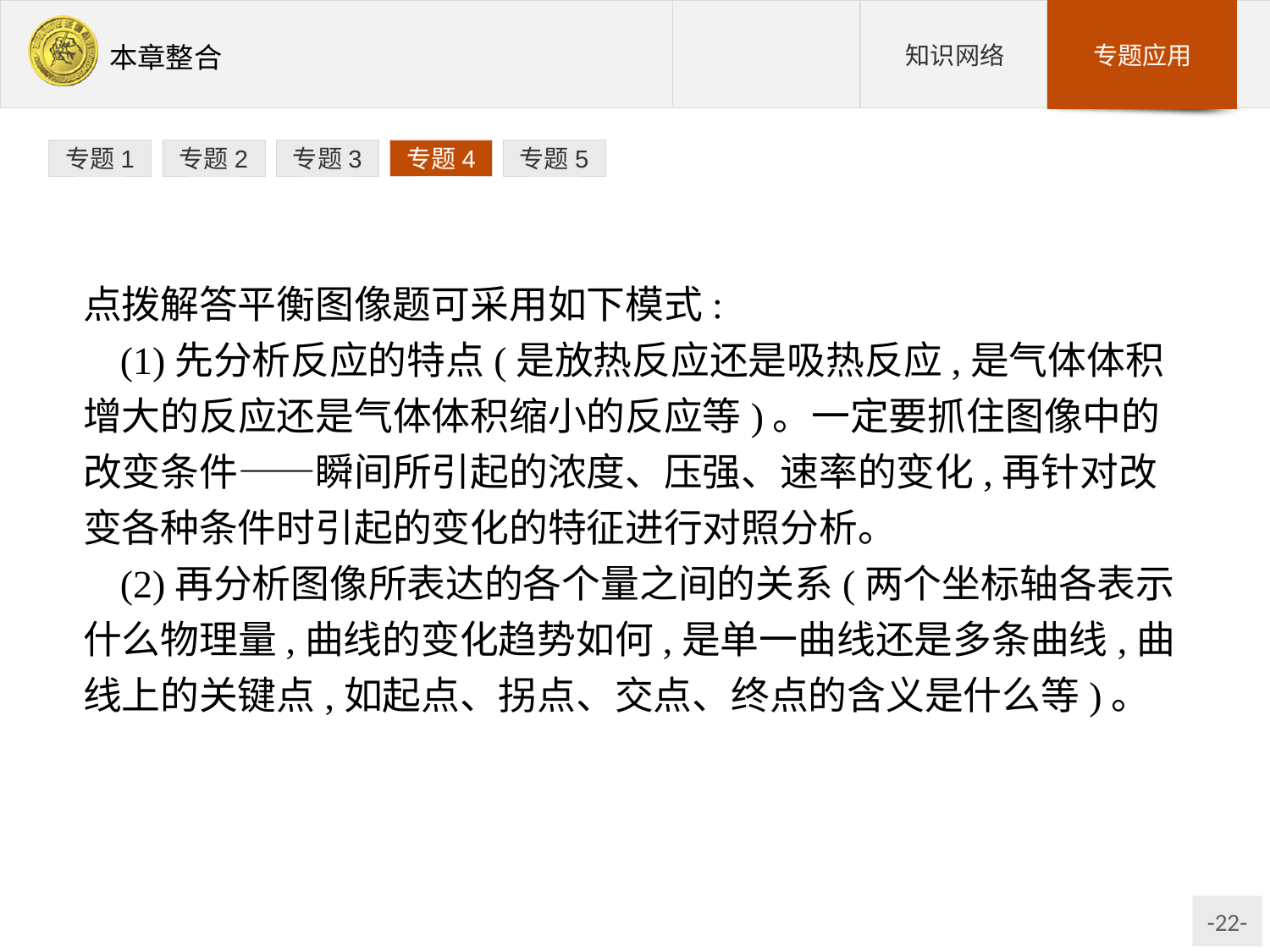

专题1
专题2
专题3
专题4
专题5
点拨解答平衡图像题可采用如下模式:
(1)先分析反应的特点(是放热反应还是吸热反应,是气体体积增大的反应还是气体体积缩小的反应等)。一定要抓住图像中的改变条件——瞬间所引起的浓度、压强、速率的变化,再针对改变各种条件时引起的变化的特征进行对照分析。
(2)再分析图像所表达的各个量之间的关系(两个坐标轴各表示什么物理量,曲线的变化趋势如何,是单一曲线还是多条曲线,曲线上的关键点,如起点、拐点、交点、终点的含义是什么等)。